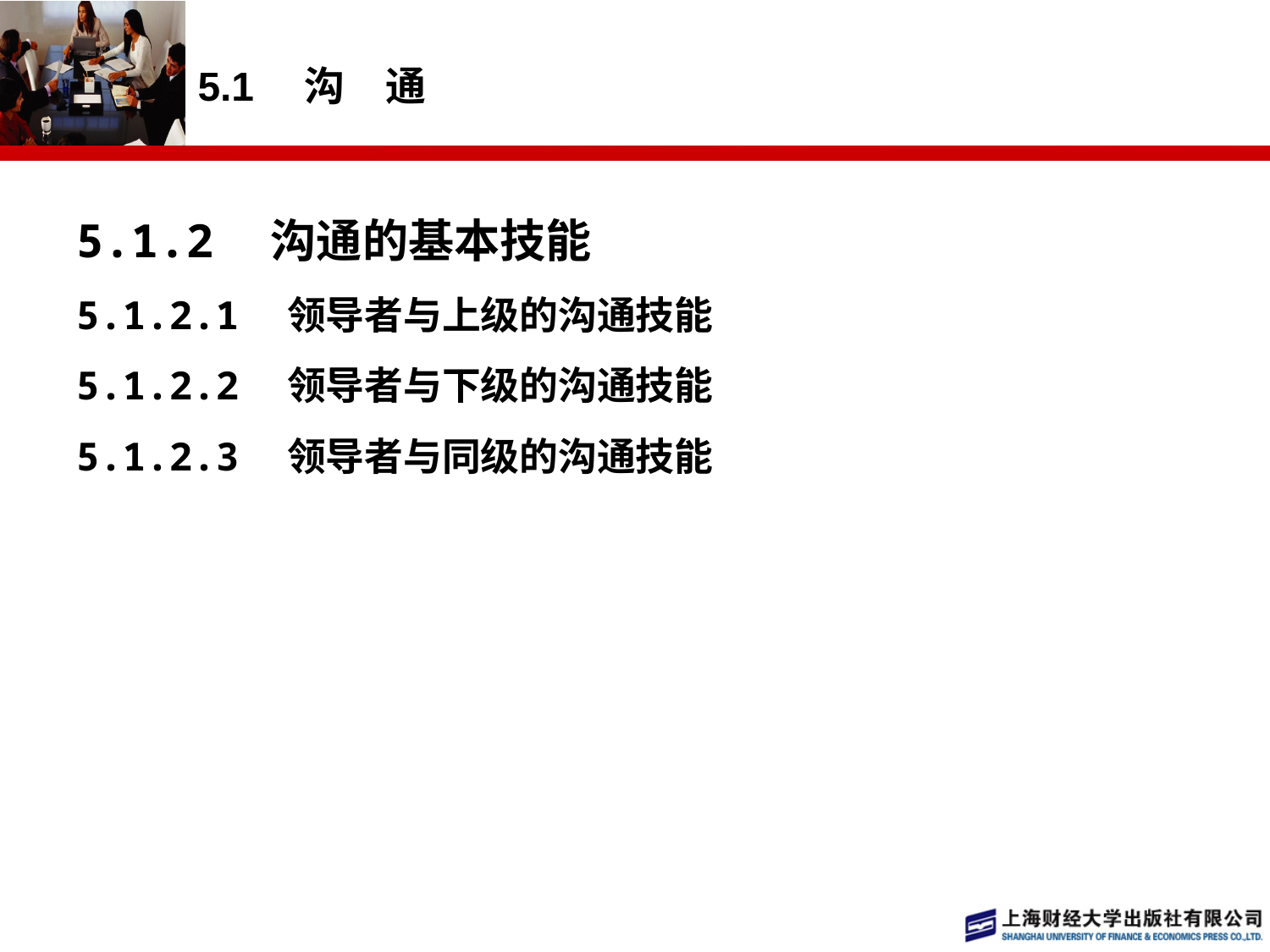

# 5.1　沟　通
5.1.2　沟通的基本技能
5.1.2.1　领导者与上级的沟通技能
5.1.2.2　领导者与下级的沟通技能
5.1.2.3　领导者与同级的沟通技能